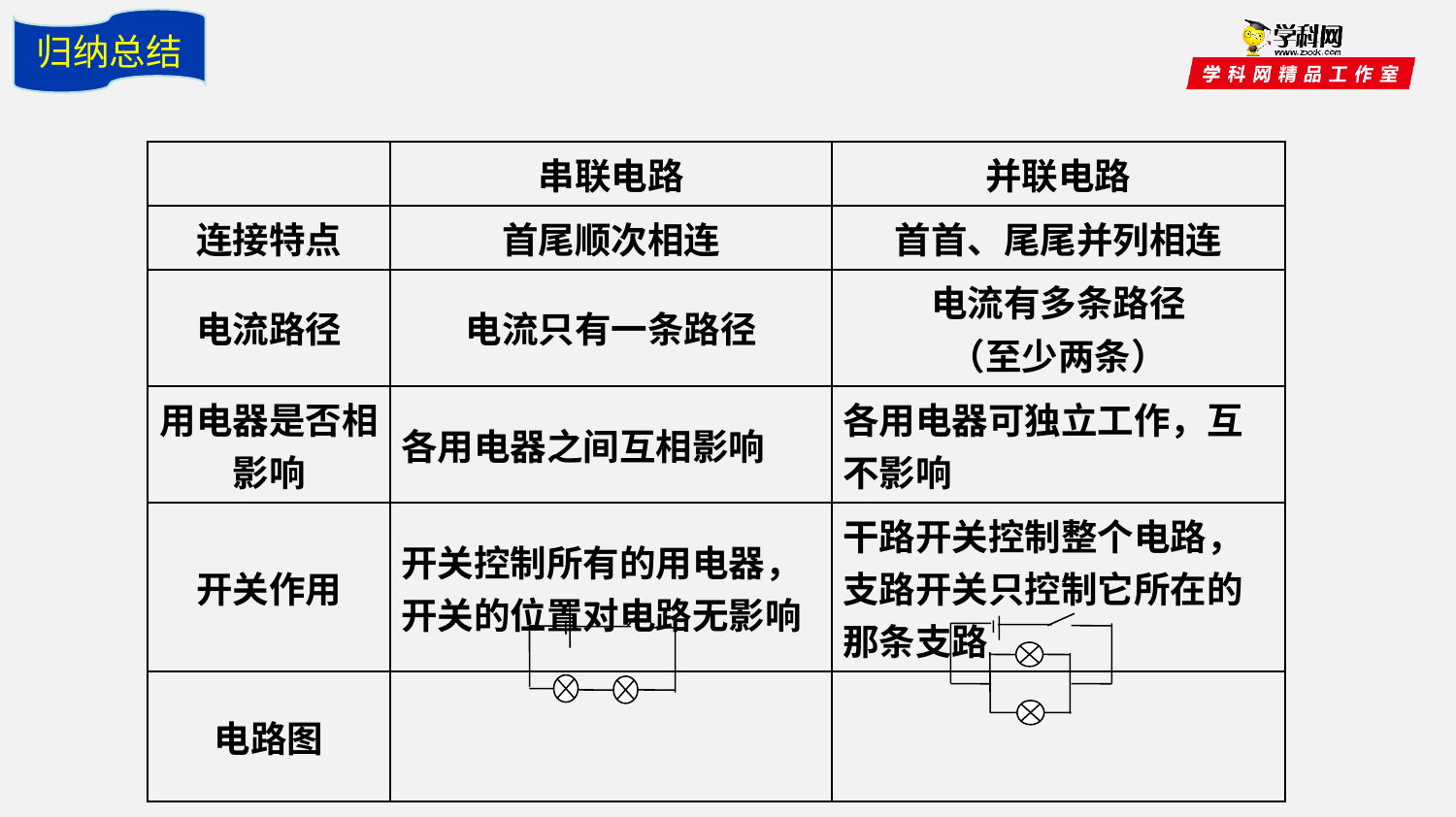

归纳总结
|  | 串联电路 | 并联电路 |
| --- | --- | --- |
| 连接特点 | 首尾顺次相连 | 首首、尾尾并列相连 |
| 电流路径 | 电流只有一条路径 | 电流有多条路径 （至少两条） |
| 用电器是否相影响 | 各用电器之间互相影响 | 各用电器可独立工作，互不影响 |
| 开关作用 | 开关控制所有的用电器，开关的位置对电路无影响 | 干路开关控制整个电路，支路开关只控制它所在的那条支路 |
| 电路图 |  |  |